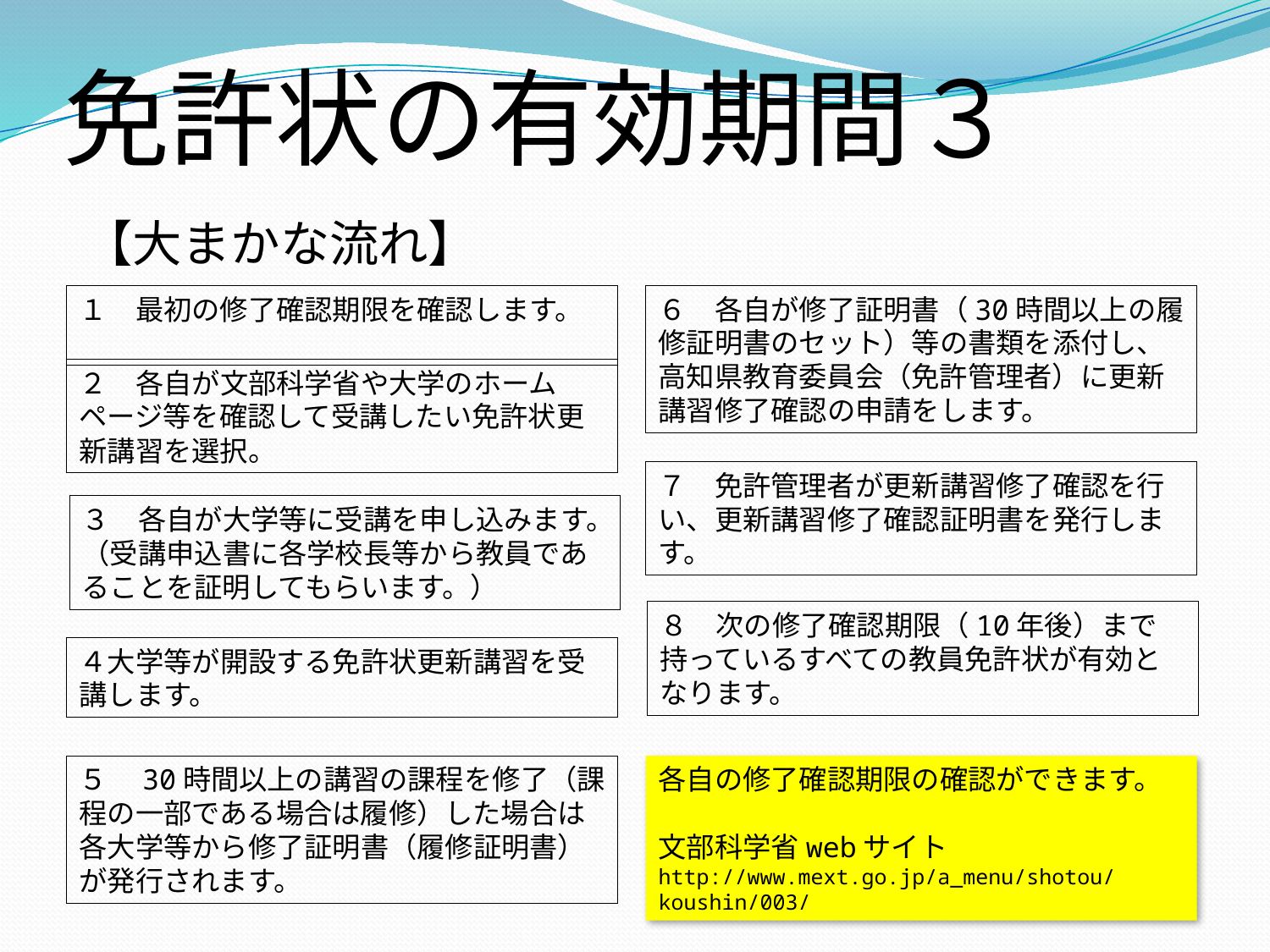

免許状の有効期間３
【大まかな流れ】
１　最初の修了確認期限を確認します。
６　各自が修了証明書（30時間以上の履修証明書のセット）等の書類を添付し、高知県教育委員会（免許管理者）に更新講習修了確認の申請をします。
２　各自が文部科学省や大学のホームページ等を確認して受講したい免許状更新講習を選択。
７　免許管理者が更新講習修了確認を行い、更新講習修了確認証明書を発行します。
３　各自が大学等に受講を申し込みます。（受講申込書に各学校長等から教員であることを証明してもらいます。）
８　次の修了確認期限（10年後）まで持っているすべての教員免許状が有効となります。
４大学等が開設する免許状更新講習を受講します。
５　30時間以上の講習の課程を修了（課程の一部である場合は履修）した場合は各大学等から修了証明書（履修証明書）が発行されます。
各自の修了確認期限の確認ができます。

文部科学省webサイト
http://www.mext.go.jp/a_menu/shotou/koushin/003/